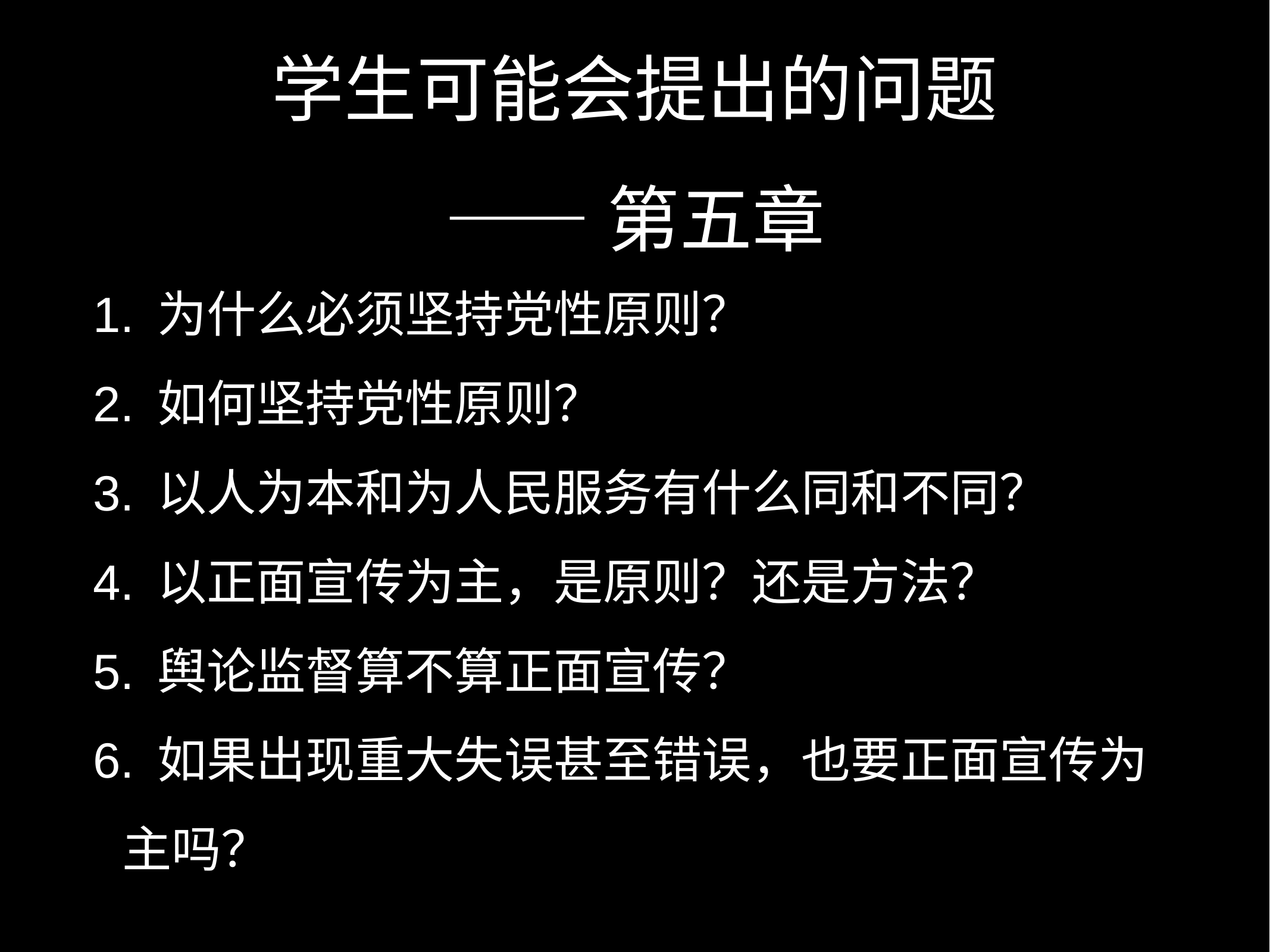

# 学生可能会提出的问题
——第五章
 为什么必须坚持党性原则？
 如何坚持党性原则？
 以人为本和为人民服务有什么同和不同？
 以正面宣传为主，是原则？还是方法？
 舆论监督算不算正面宣传？
 如果出现重大失误甚至错误，也要正面宣传为主吗？